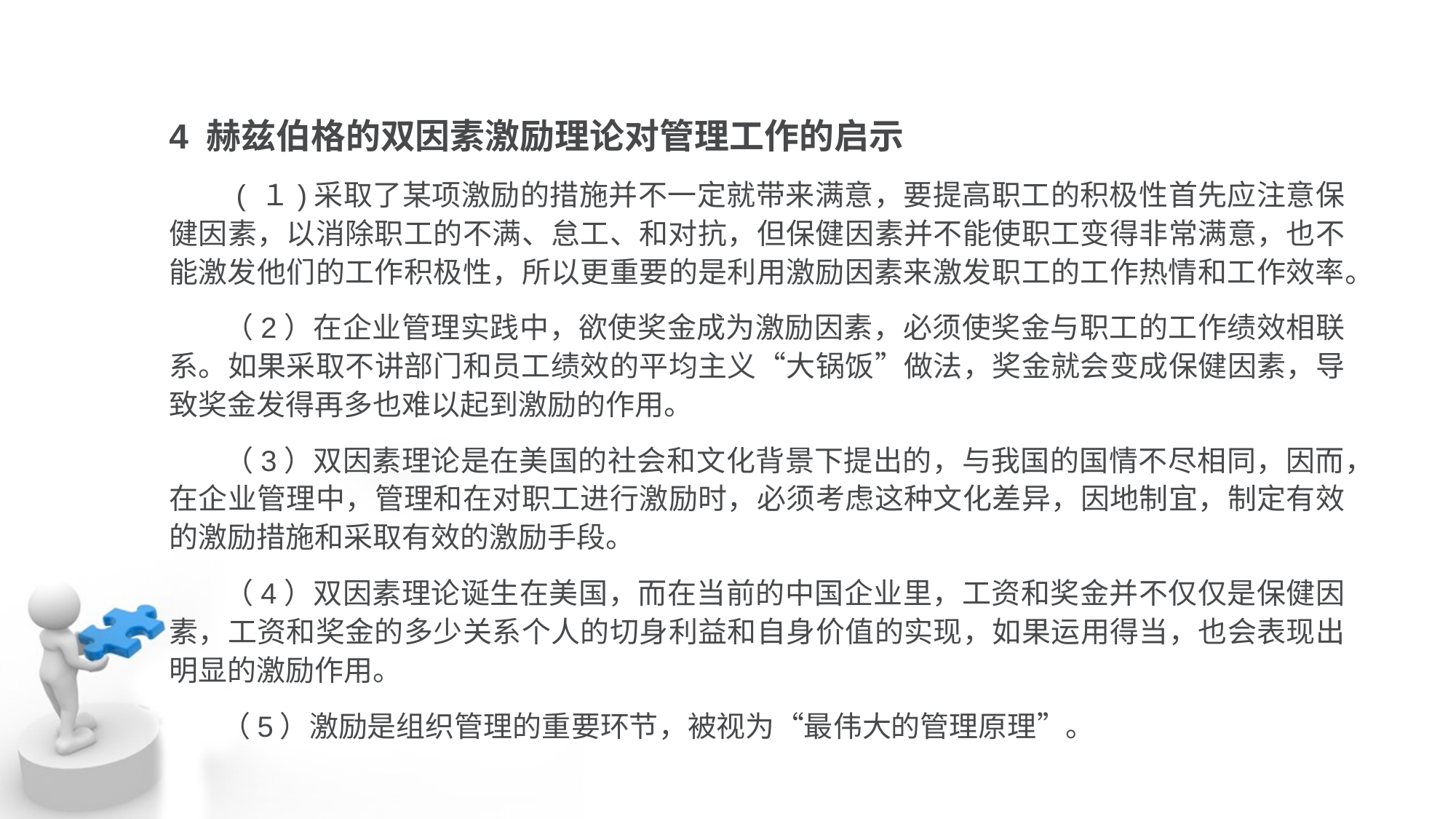

4 赫兹伯格的双因素激励理论对管理工作的启示
        ( １)采取了某项激励的措施并不一定就带来满意，要提高职工的积极性首先应注意保健因素，以消除职工的不满、怠工、和对抗，但保健因素并不能使职工变得非常满意，也不能激发他们的工作积极性，所以更重要的是利用激励因素来激发职工的工作热情和工作效率。
       （2）在企业管理实践中，欲使奖金成为激励因素，必须使奖金与职工的工作绩效相联系。如果采取不讲部门和员工绩效的平均主义“大锅饭”做法，奖金就会变成保健因素，导致奖金发得再多也难以起到激励的作用。
       （3）双因素理论是在美国的社会和文化背景下提出的，与我国的国情不尽相同，因而，在企业管理中，管理和在对职工进行激励时，必须考虑这种文化差异，因地制宜，制定有效的激励措施和采取有效的激励手段。
       （4）双因素理论诞生在美国，而在当前的中国企业里，工资和奖金并不仅仅是保健因素，工资和奖金的多少关系个人的切身利益和自身价值的实现，如果运用得当，也会表现出明显的激励作用。
       （5）激励是组织管理的重要环节，被视为“最伟大的管理原理”。